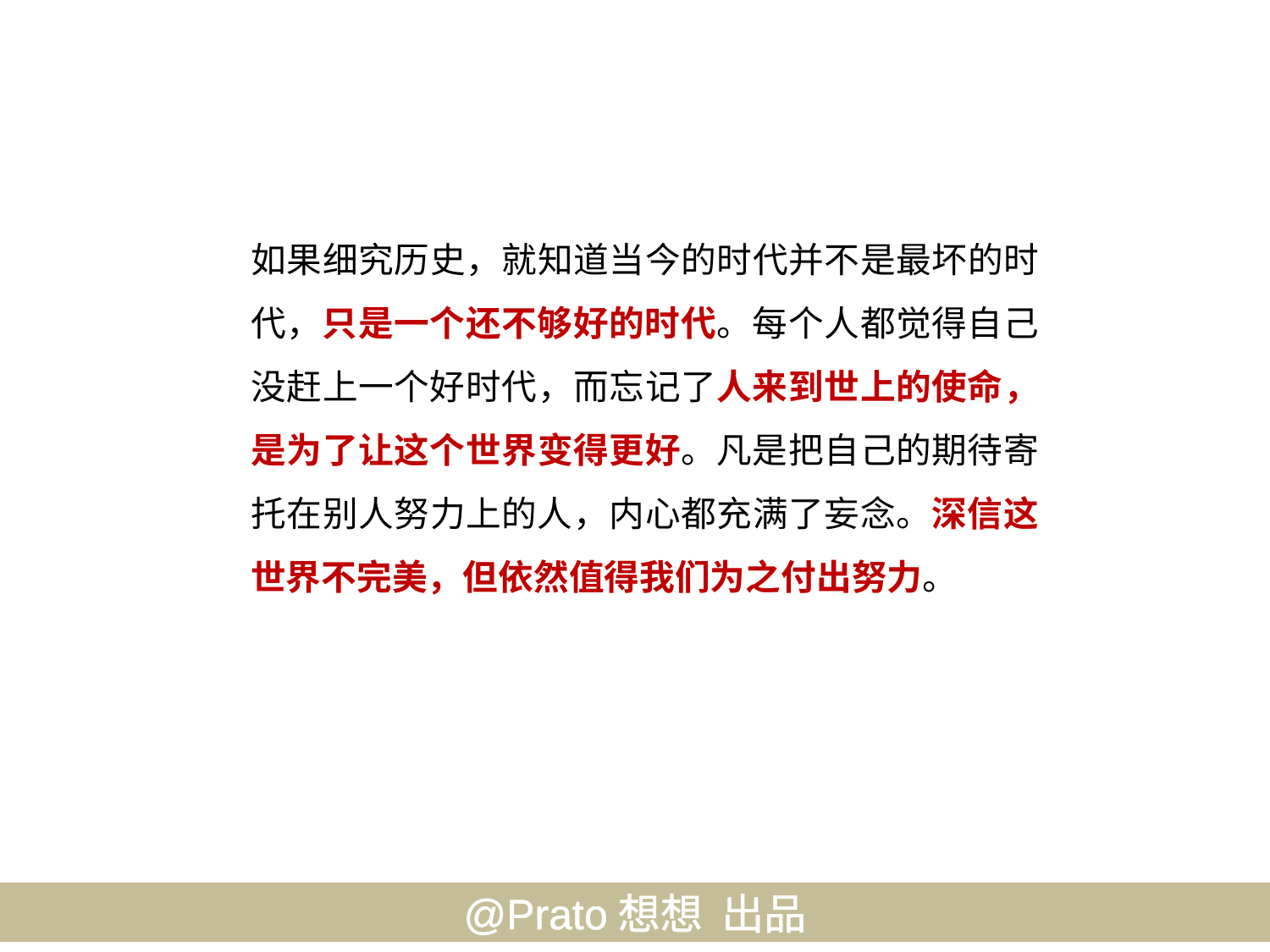

如果细究历史，就知道当今的时代并不是最坏的时代，只是一个还不够好的时代。每个人都觉得自己没赶上一个好时代，而忘记了人来到世上的使命，是为了让这个世界变得更好。凡是把自己的期待寄托在别人努力上的人，内心都充满了妄念。深信这世界不完美，但依然值得我们为之付出努力。

@Prato想想  出品